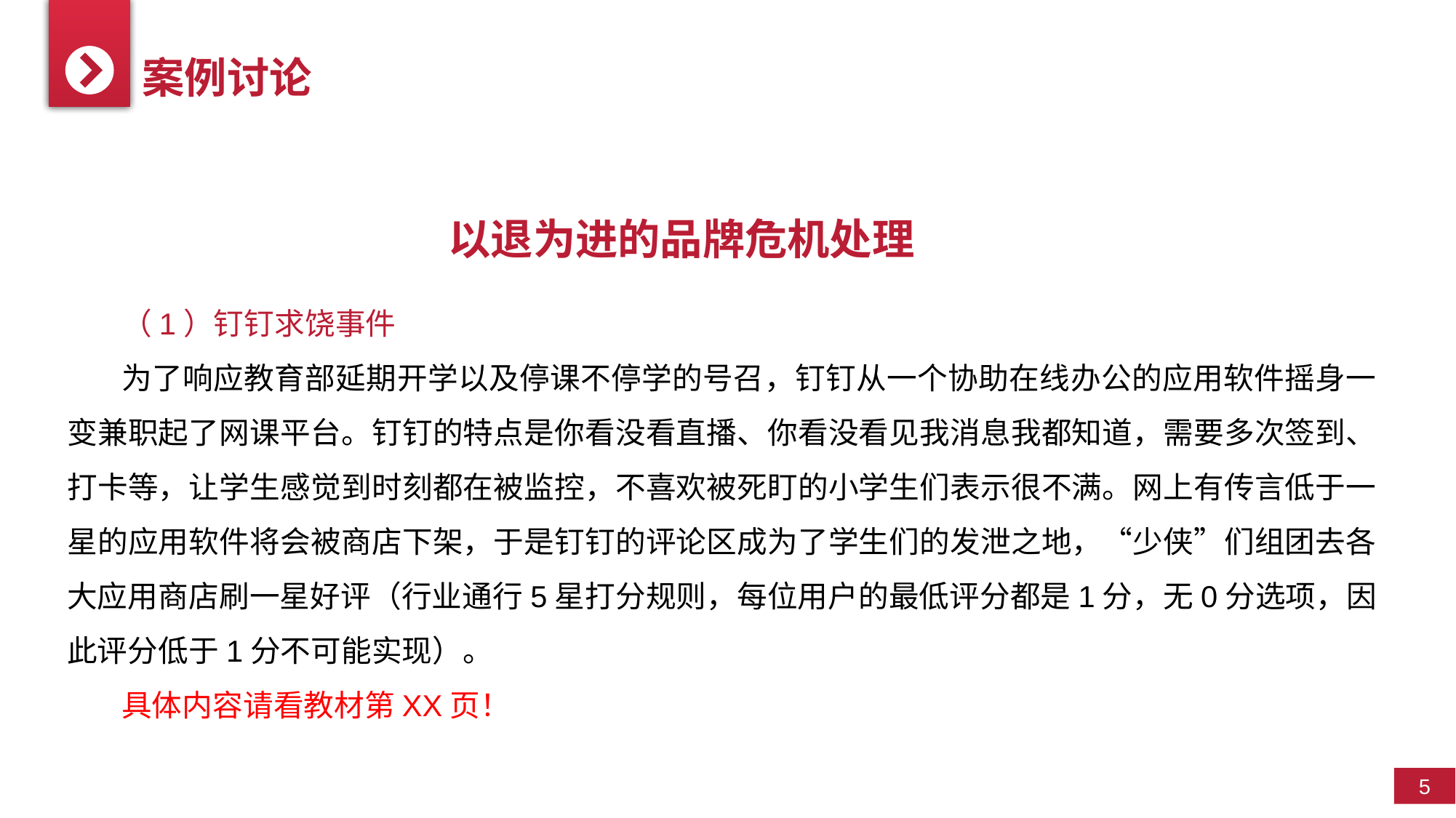

案例讨论

以退为进的品牌危机处理
（1）钉钉求饶事件
为了响应教育部延期开学以及停课不停学的号召，钉钉从一个协助在线办公的应用软件摇身一变兼职起了网课平台。钉钉的特点是你看没看直播、你看没看见我消息我都知道，需要多次签到、打卡等，让学生感觉到时刻都在被监控，不喜欢被死盯的小学生们表示很不满。网上有传言低于一星的应用软件将会被商店下架，于是钉钉的评论区成为了学生们的发泄之地，“少侠”们组团去各大应用商店刷一星好评（行业通行5星打分规则，每位用户的最低评分都是1分，无0分选项，因此评分低于1分不可能实现）。
具体内容请看教材第XX页！